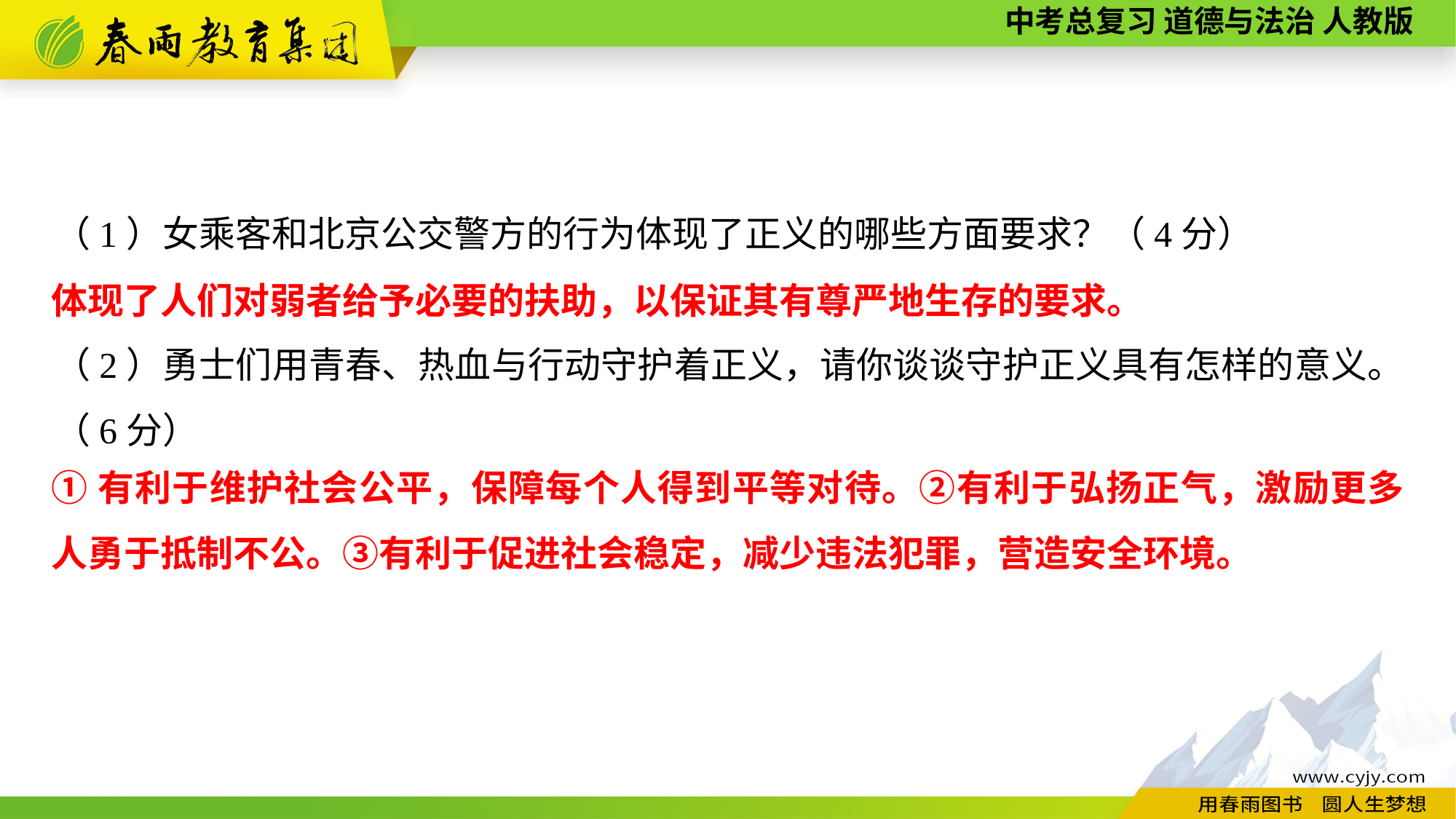

（1）女乘客和北京公交警方的行为体现了正义的哪些方面要求？（4分）

（2）勇士们用青春、热血与行动守护着正义，请你谈谈守护正义具有怎样的意义。（6分）
体现了人们对弱者给予必要的扶助，以保证其有尊严地生存的要求。
①有利于维护社会公平，保障每个人得到平等对待。②有利于弘扬正气，激励更多人勇于抵制不公。③有利于促进社会稳定，减少违法犯罪，营造安全环境。